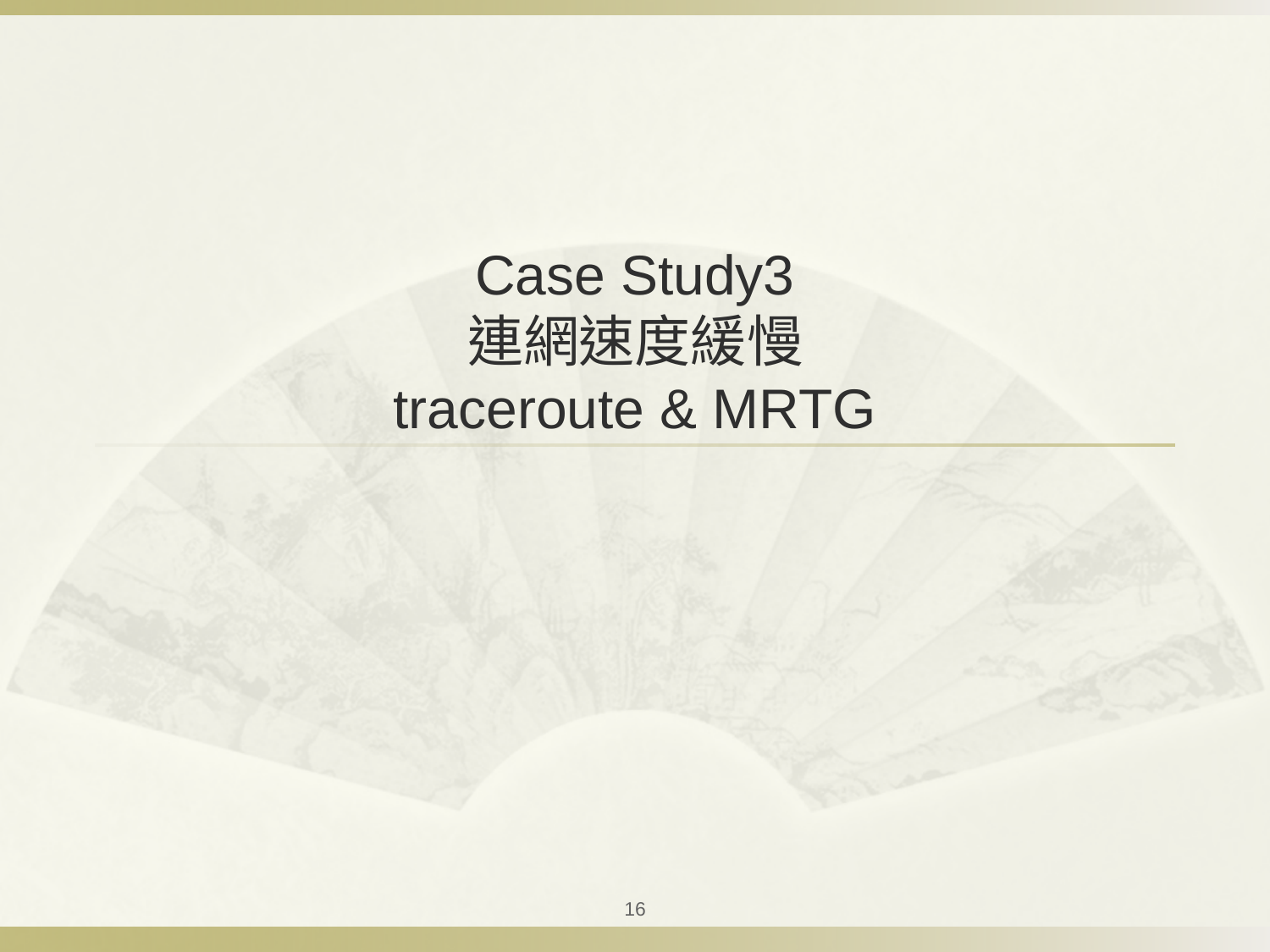

# Case Study3 連網速度緩慢 traceroute & MRTG

16